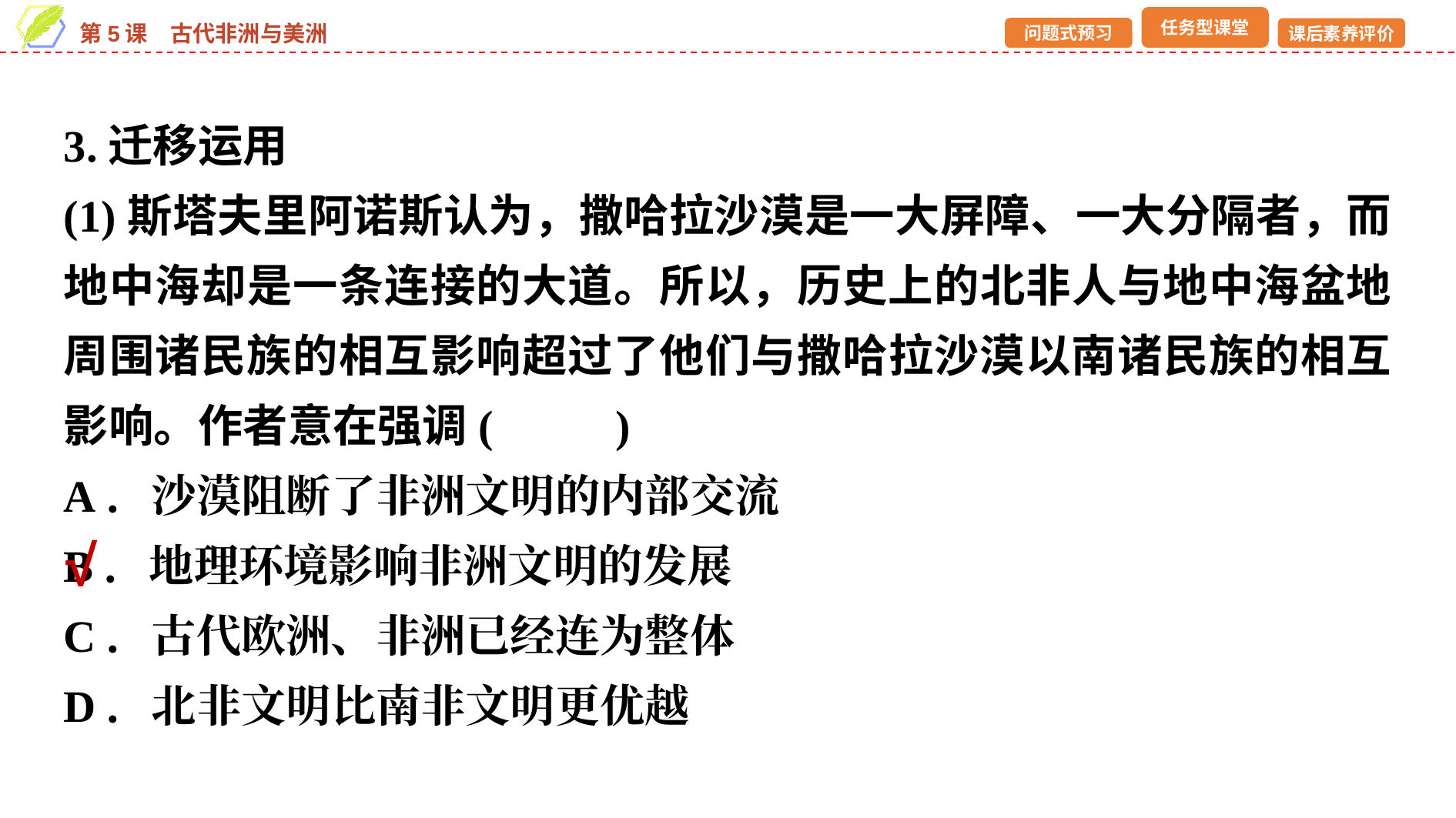

3.迁移运用
(1)斯塔夫里阿诺斯认为，撒哈拉沙漠是一大屏障、一大分隔者，而地中海却是一条连接的大道。所以，历史上的北非人与地中海盆地周围诸民族的相互影响超过了他们与撒哈拉沙漠以南诸民族的相互影响。作者意在强调(　 　)
A．沙漠阻断了非洲文明的内部交流
B．地理环境影响非洲文明的发展
C．古代欧洲、非洲已经连为整体
D．北非文明比南非文明更优越
√